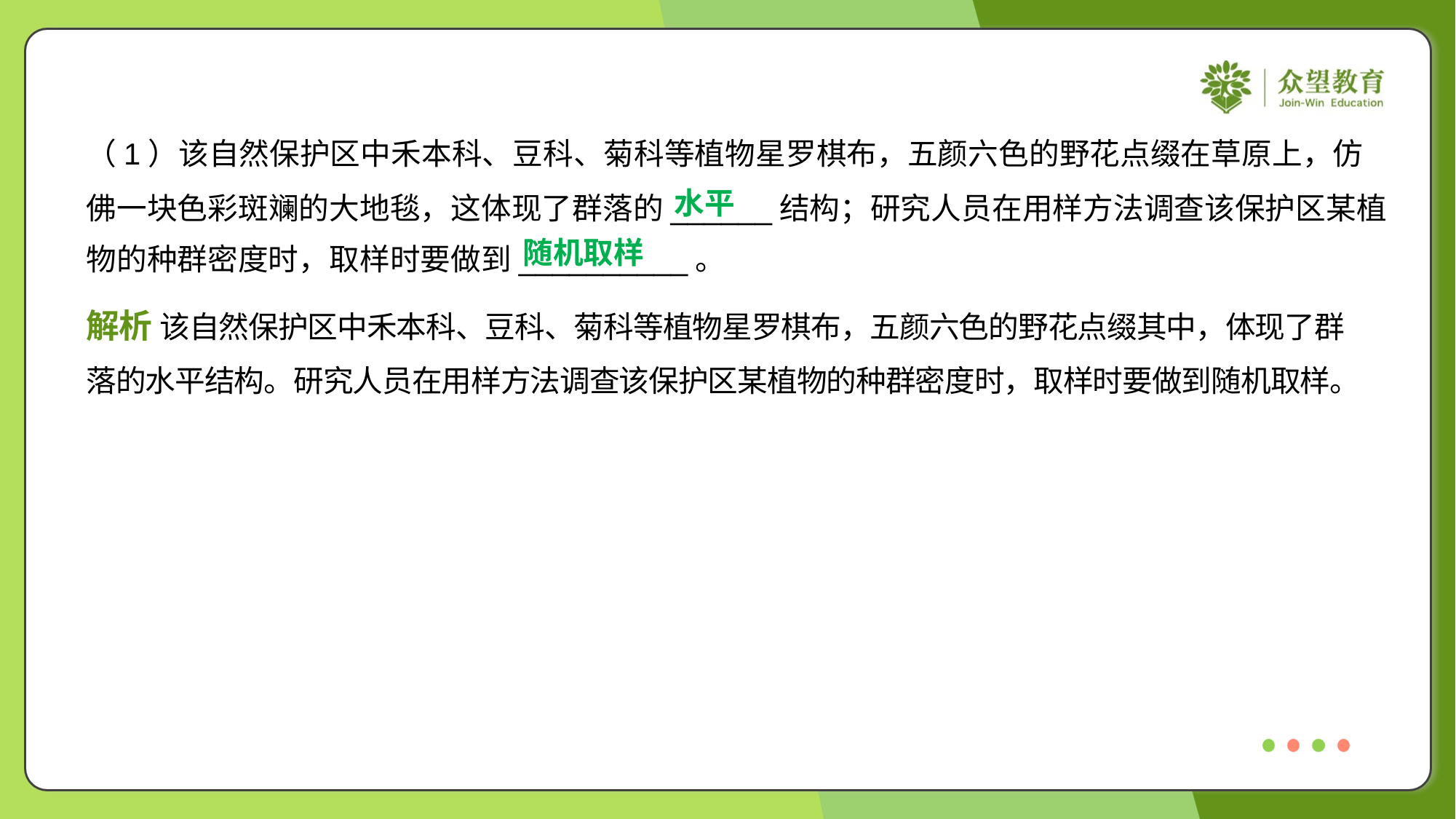

（1）该自然保护区中禾本科、豆科、菊科等植物星罗棋布，五颜六色的野花点缀在草原上，仿
佛一块色彩斑斓的大地毯，这体现了群落的______结构；研究人员在用样方法调查该保护区某植
物的种群密度时，取样时要做到__________。
水平
随机取样
解析 该自然保护区中禾本科、豆科、菊科等植物星罗棋布，五颜六色的野花点缀其中，体现了群
落的水平结构。研究人员在用样方法调查该保护区某植物的种群密度时，取样时要做到随机取样。